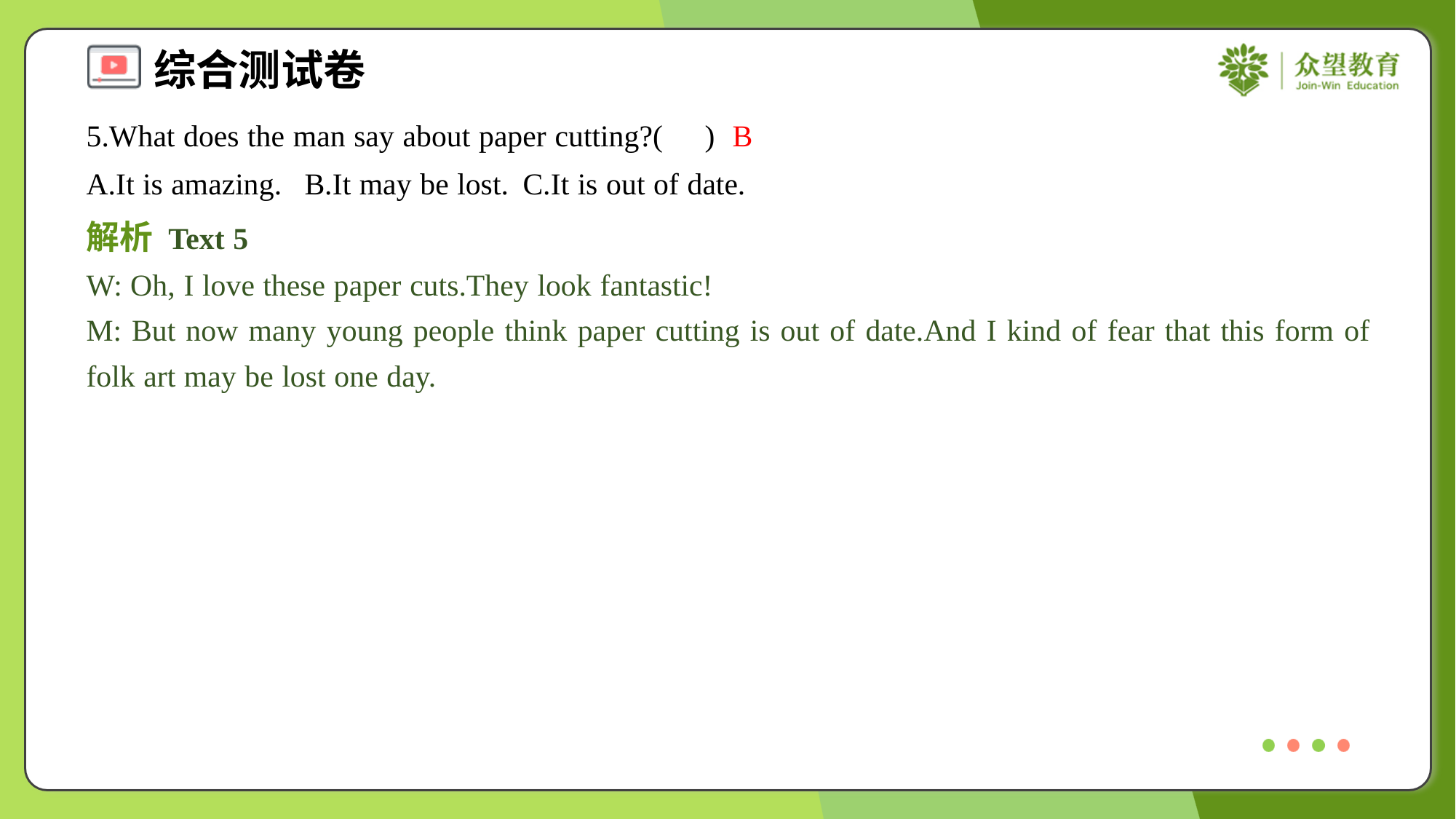

5.What does the man say about paper cutting?(     )
B
A.It is amazing.	B.It may be lost.	C.It is out of date.
解析 Text 5
W: Oh, I love these paper cuts.They look fantastic!
M: But now many young people think paper cutting is out of date.And I kind of fear that this form of folk art may be lost one day.